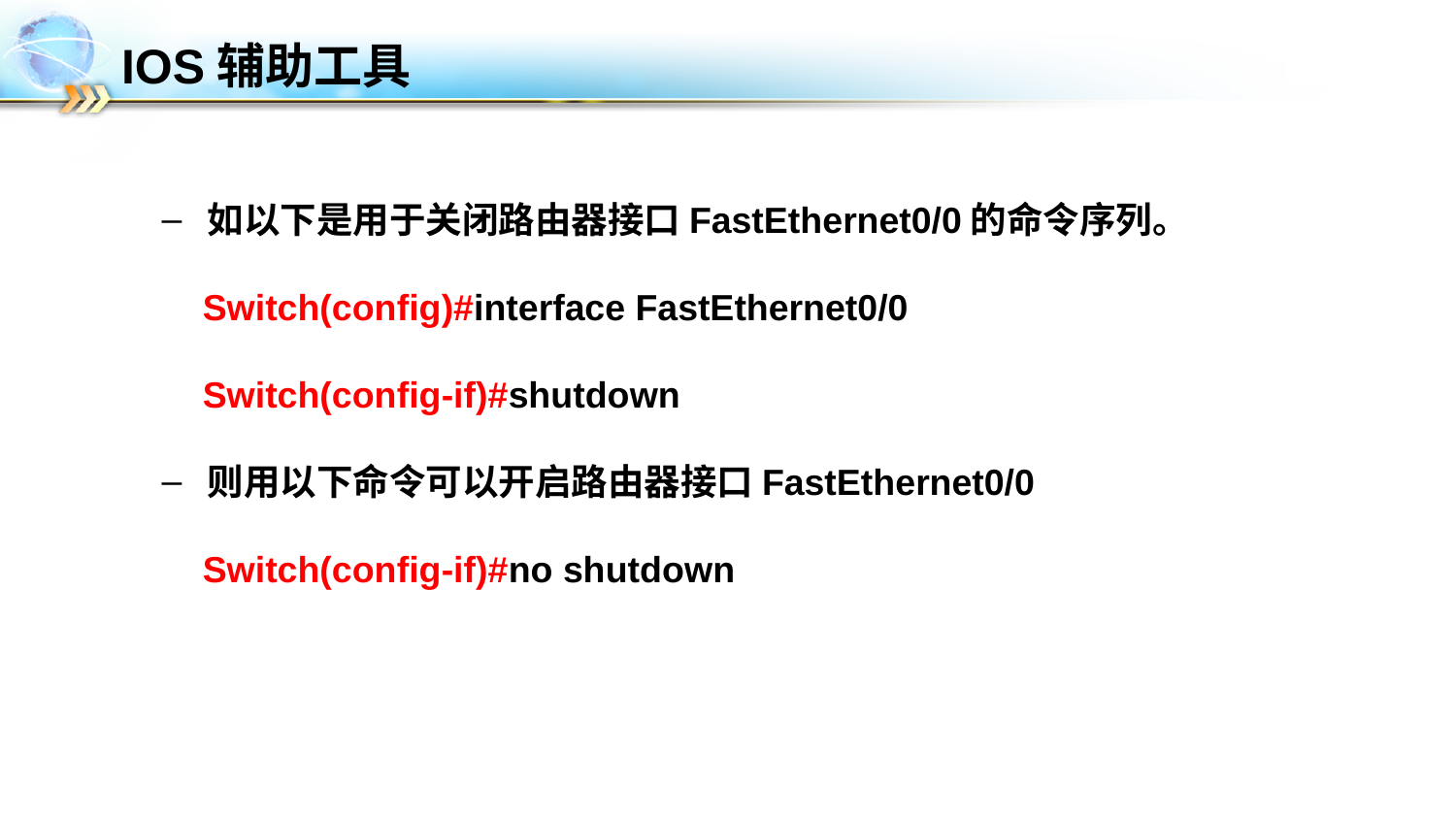

# IOS辅助工具
如以下是用于关闭路由器接口FastEthernet0/0的命令序列。
    Switch(config)#interface FastEthernet0/0
    Switch(config-if)#shutdown
则用以下命令可以开启路由器接口FastEthernet0/0
    Switch(config-if)#no shutdown